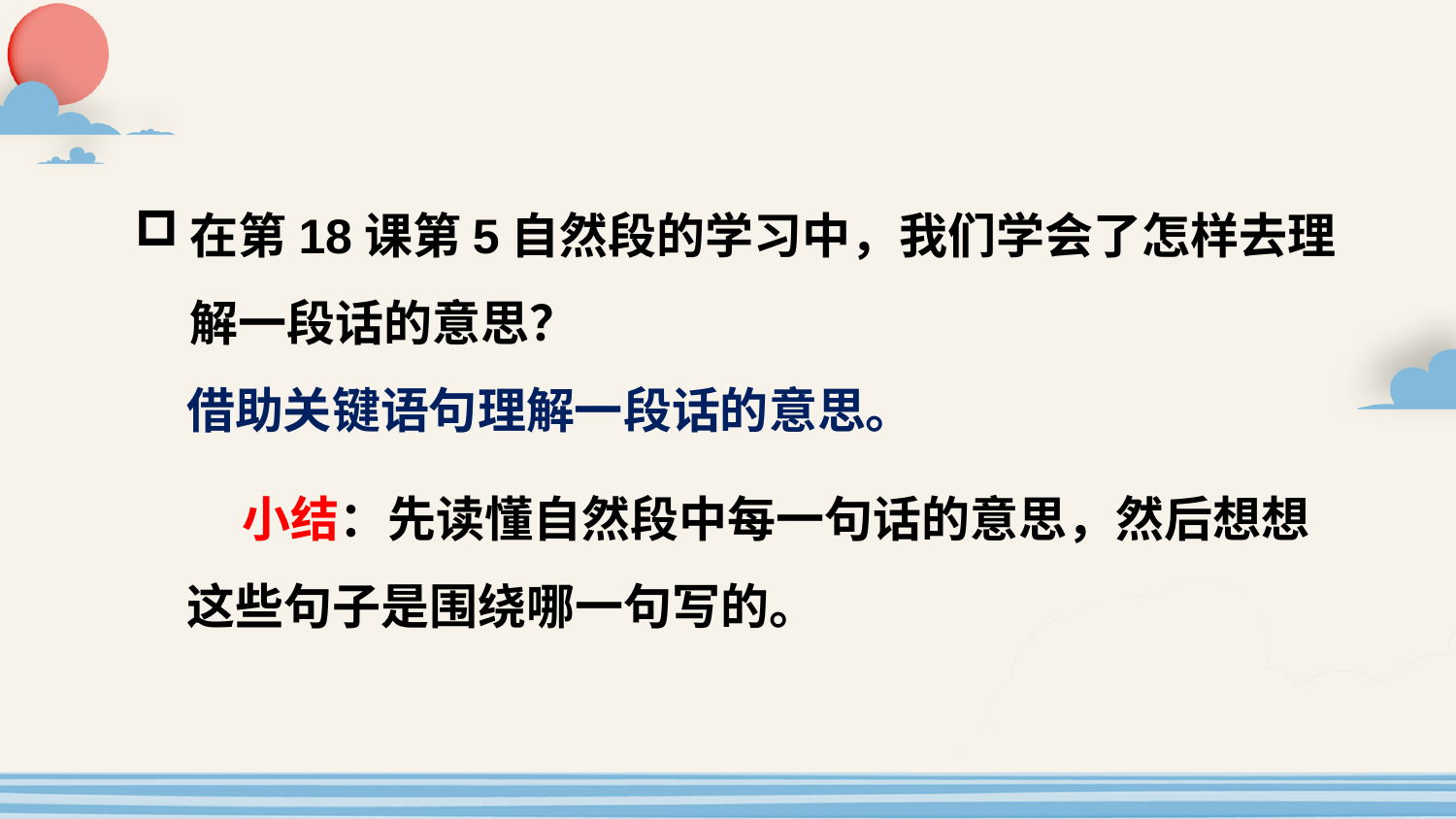

在第18课第5自然段的学习中，我们学会了怎样去理解一段话的意思？
借助关键语句理解一段话的意思。
    小结：先读懂自然段中每一句话的意思，然后想想这些句子是围绕哪一句写的。